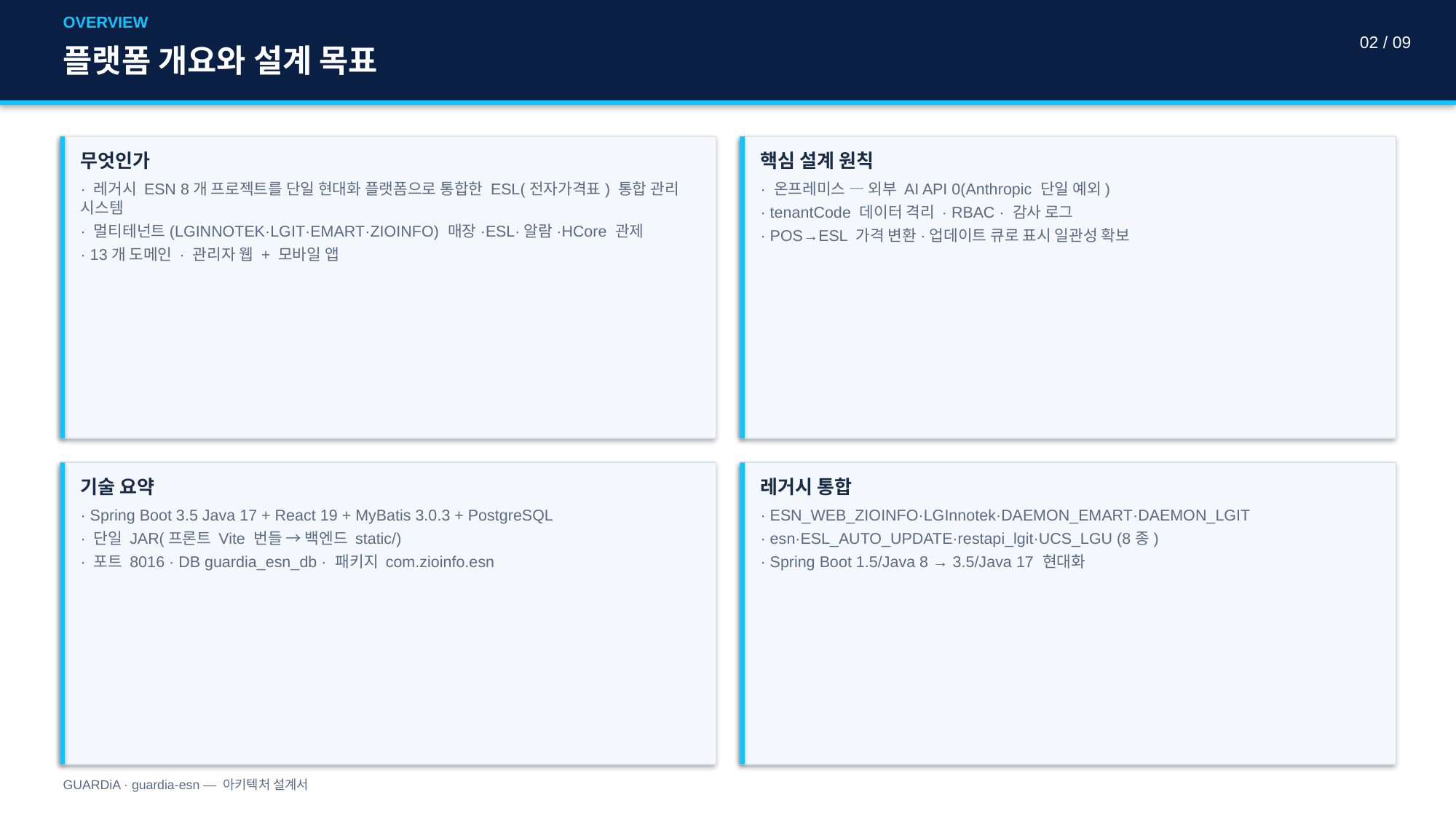

OVERVIEW
02 / 09
플랫폼 개요와 설계 목표

무엇인가
· 레거시 ESN 8개 프로젝트를 단일 현대화 플랫폼으로 통합한 ESL(전자가격표) 통합 관리 시스템
· 멀티테넌트(LGINNOTEK·LGIT·EMART·ZIOINFO) 매장·ESL·알람·HCore 관제
· 13개 도메인 · 관리자 웹 + 모바일 앱
핵심 설계 원칙
· 온프레미스 — 외부 AI API 0(Anthropic 단일 예외)
· tenantCode 데이터 격리 · RBAC · 감사 로그
· POS→ESL 가격 변환·업데이트 큐로 표시 일관성 확보

기술 요약
· Spring Boot 3.5 Java 17 + React 19 + MyBatis 3.0.3 + PostgreSQL
· 단일 JAR(프론트 Vite 번들 → 백엔드 static/)
· 포트 8016 · DB guardia_esn_db · 패키지 com.zioinfo.esn
레거시 통합
· ESN_WEB_ZIOINFO·LGInnotek·DAEMON_EMART·DAEMON_LGIT
· esn·ESL_AUTO_UPDATE·restapi_lgit·UCS_LGU (8종)
· Spring Boot 1.5/Java 8 → 3.5/Java 17 현대화
GUARDiA · guardia-esn — 아키텍처 설계서